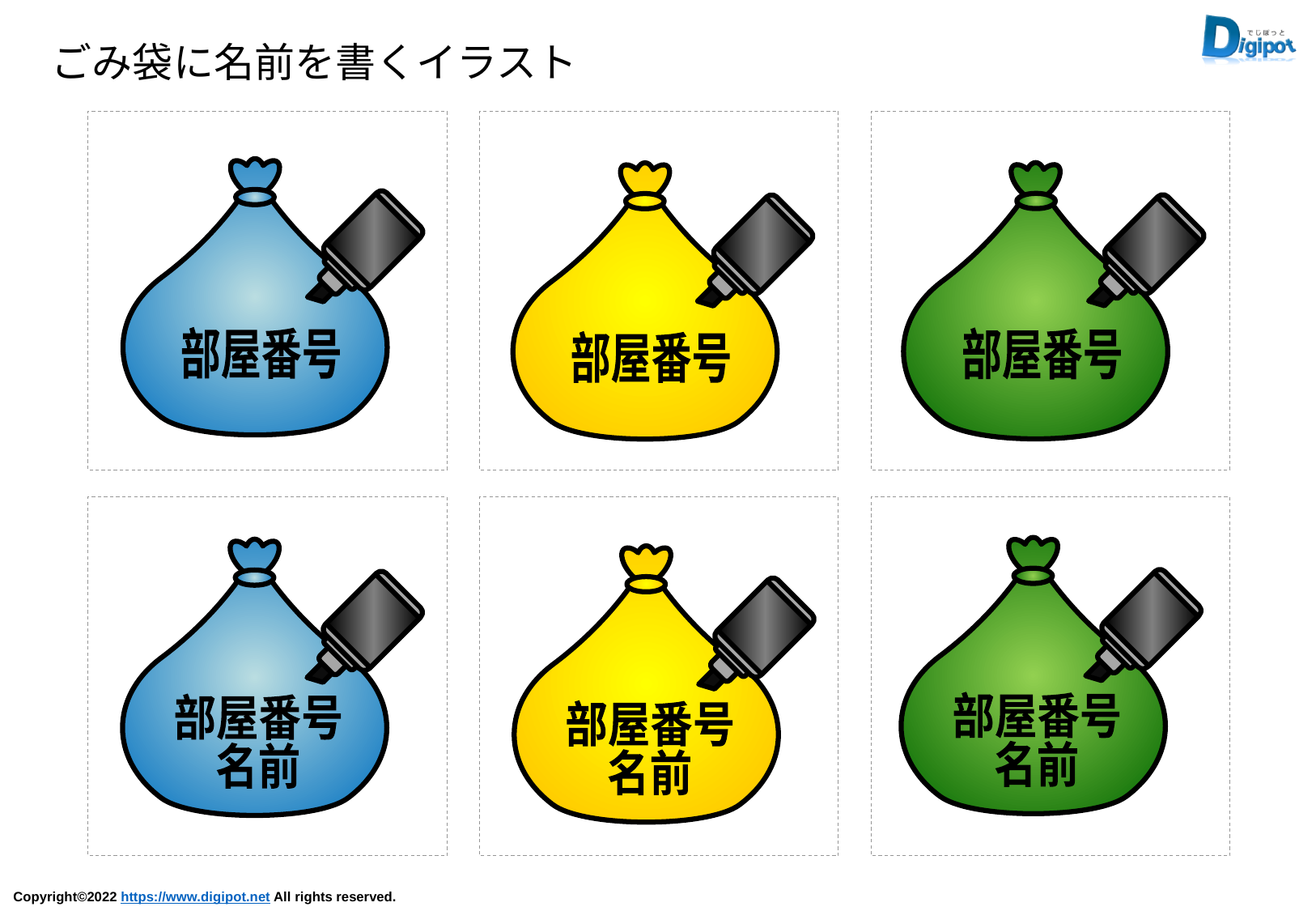

ごみ袋に名前を書くイラスト

部屋番号

部屋番号

部屋番号

部屋番号
名前

部屋番号
名前

部屋番号
名前